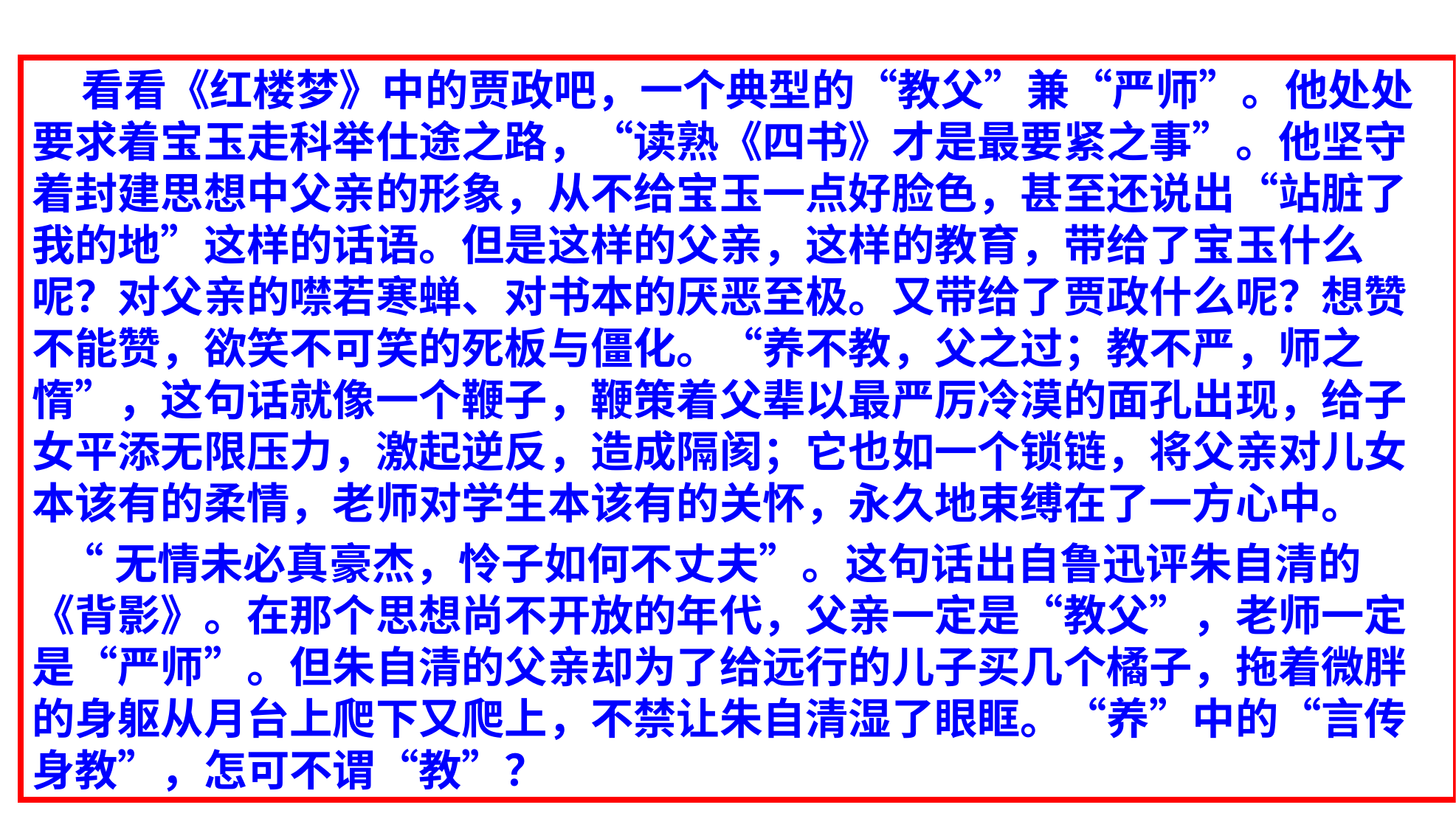

看看《红楼梦》中的贾政吧，一个典型的“教父”兼“严师”。他处处要求着宝玉走科举仕途之路，“读熟《四书》才是最要紧之事”。他坚守着封建思想中父亲的形象，从不给宝玉一点好脸色，甚至还说出“站脏了我的地”这样的话语。但是这样的父亲，这样的教育，带给了宝玉什么呢？对父亲的噤若寒蝉、对书本的厌恶至极。又带给了贾政什么呢？想赞不能赞，欲笑不可笑的死板与僵化。“养不教，父之过；教不严，师之惰”，这句话就像一个鞭子，鞭策着父辈以最严厉冷漠的面孔出现，给子女平添无限压力，激起逆反，造成隔阂；它也如一个锁链，将父亲对儿女本该有的柔情，老师对学生本该有的关怀，永久地束缚在了一方心中。
   “无情未必真豪杰，怜子如何不丈夫”。这句话出自鲁迅评朱自清的《背影》。在那个思想尚不开放的年代，父亲一定是“教父”，老师一定是“严师”。但朱自清的父亲却为了给远行的儿子买几个橘子，拖着微胖的身躯从月台上爬下又爬上，不禁让朱自清湿了眼眶。“养”中的“言传身教”，怎可不谓“教”？